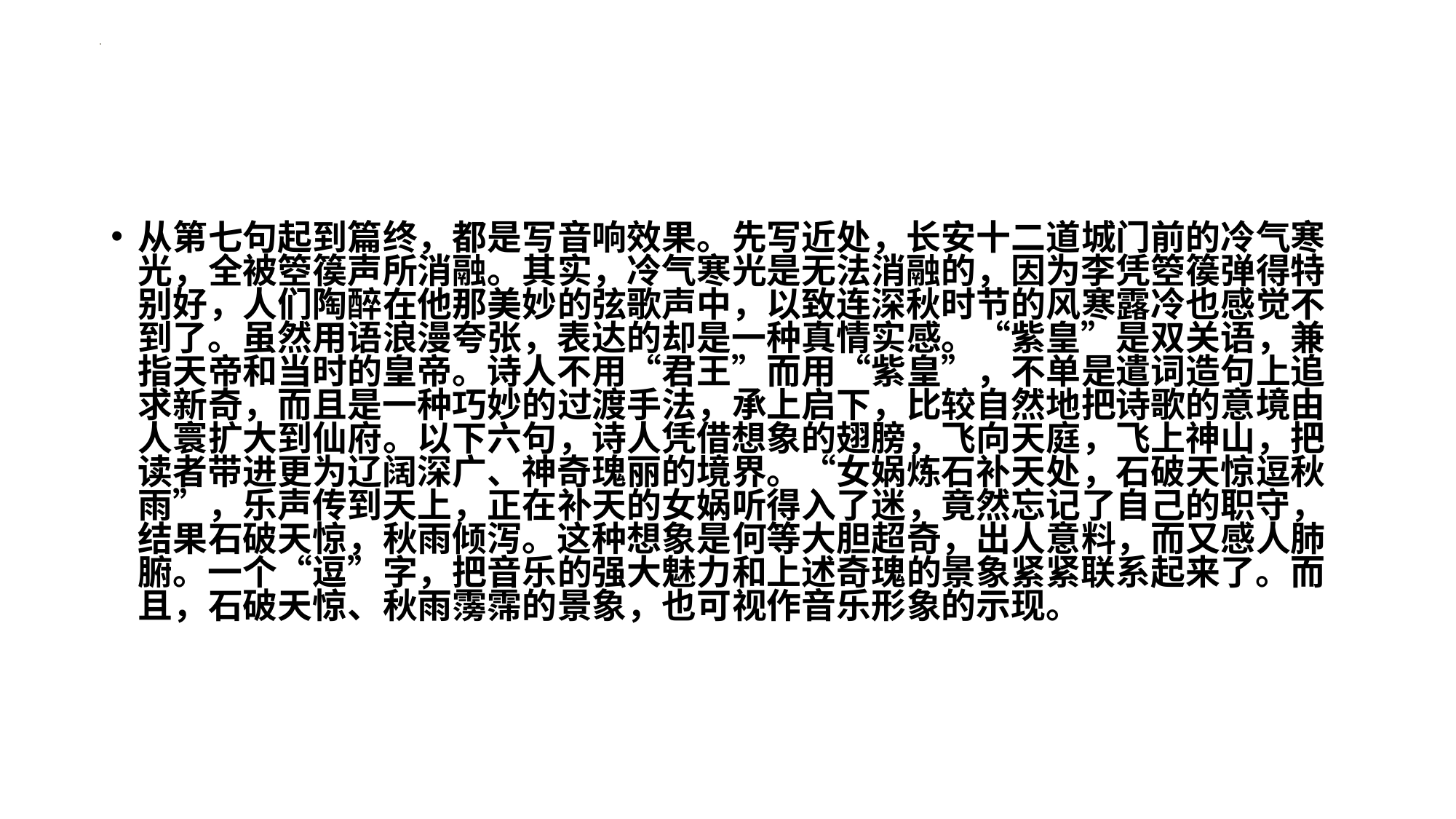

从第七句起到篇终，都是写音响效果。先写近处，长安十二道城门前的冷气寒光，全被箜篌声所消融。其实，冷气寒光是无法消融的，因为李凭箜篌弹得特别好，人们陶醉在他那美妙的弦歌声中，以致连深秋时节的风寒露冷也感觉不到了。虽然用语浪漫夸张，表达的却是一种真情实感。“紫皇”是双关语，兼指天帝和当时的皇帝。诗人不用“君王”而用“紫皇”，不单是遣词造句上追求新奇，而且是一种巧妙的过渡手法，承上启下，比较自然地把诗歌的意境由人寰扩大到仙府。以下六句，诗人凭借想象的翅膀，飞向天庭，飞上神山，把读者带进更为辽阔深广、神奇瑰丽的境界。“女娲炼石补天处，石破天惊逗秋雨”，乐声传到天上，正在补天的女娲听得入了迷，竟然忘记了自己的职守，结果石破天惊，秋雨倾泻。这种想象是何等大胆超奇，出人意料，而又感人肺腑。一个“逗”字，把音乐的强大魅力和上述奇瑰的景象紧紧联系起来了。而且，石破天惊、秋雨霶霈的景象，也可视作音乐形象的示现。